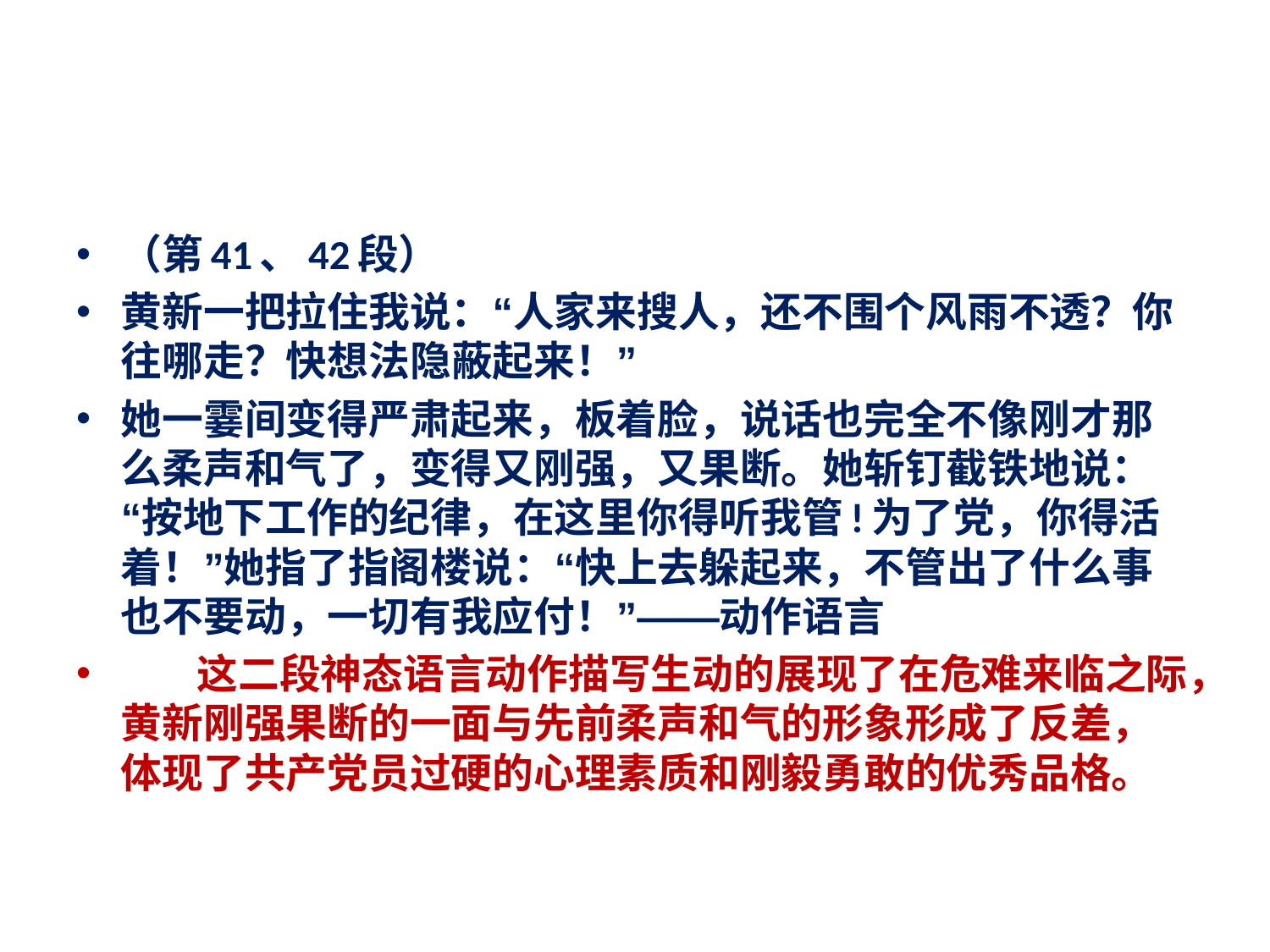

#
（第41、42段）
黄新一把拉住我说：“人家来搜人，还不围个风雨不透？你往哪走？快想法隐蔽起来！”
她一霎间变得严肃起来，板着脸，说话也完全不像刚才那么柔声和气了，变得又刚强，又果断。她斩钉截铁地说：“按地下工作的纪律，在这里你得听我管!为了党，你得活着！”她指了指阁楼说：“快上去躲起来，不管出了什么事也不要动，一切有我应付！”——动作语言
      这二段神态语言动作描写生动的展现了在危难来临之际，黄新刚强果断的一面与先前柔声和气的形象形成了反差，体现了共产党员过硬的心理素质和刚毅勇敢的优秀品格。